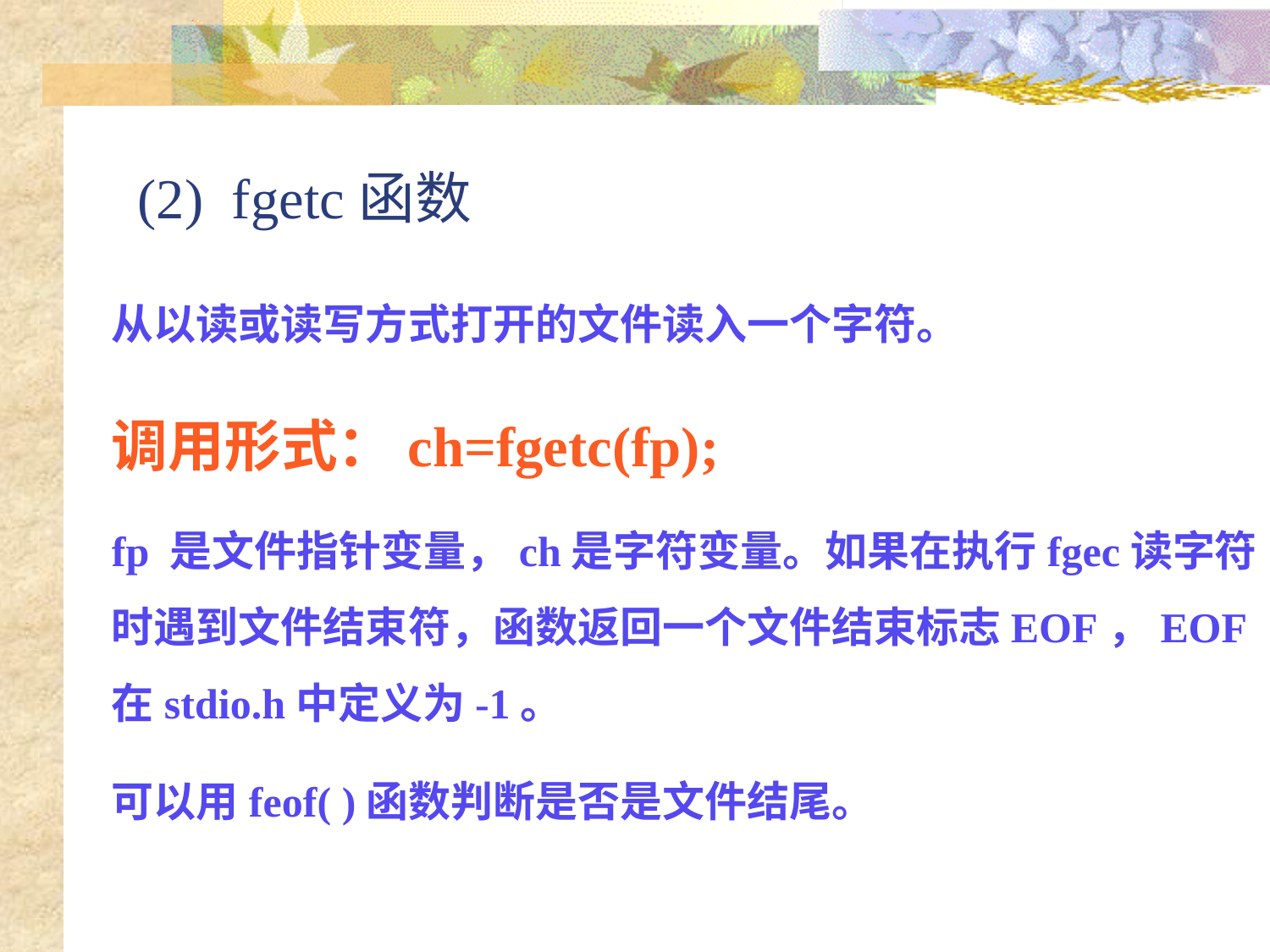

# (2)  fgetc函数
从以读或读写方式打开的文件读入一个字符。
调用形式：ch=fgetc(fp);
fp 是文件指针变量，ch是字符变量。如果在执行fgec读字符时遇到文件结束符，函数返回一个文件结束标志EOF，EOF在stdio.h中定义为-1。
可以用feof( )函数判断是否是文件结尾。